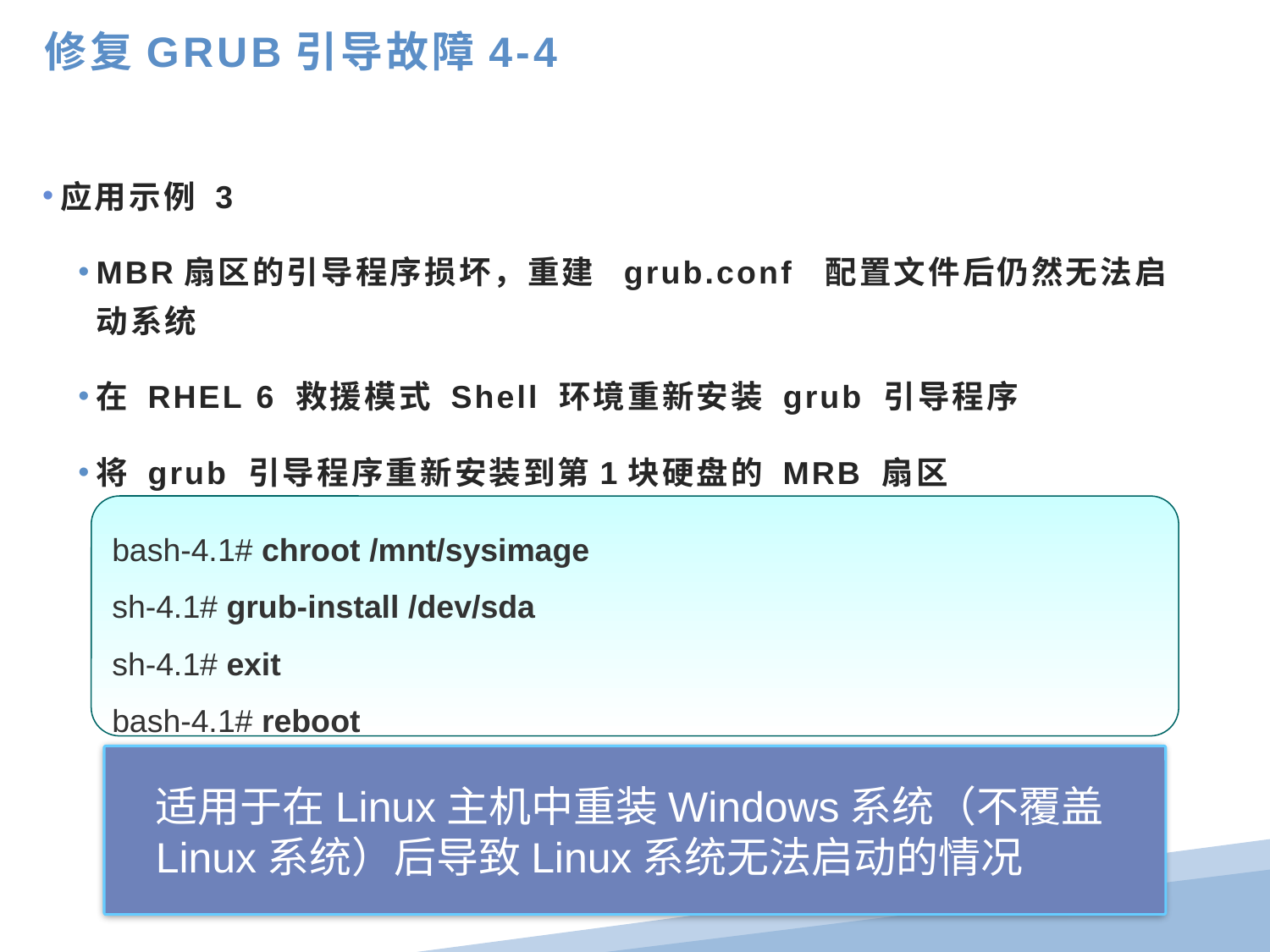

修复GRUB引导故障4-4
应用示例 3
MBR扇区的引导程序损坏，重建  grub.conf  配置文件后仍然无法启动系统
在 RHEL 6 救援模式 Shell 环境重新安装 grub 引导程序
将 grub 引导程序重新安装到第1块硬盘的 MRB 扇区
bash-4.1# chroot /mnt/sysimage
sh-4.1# grub-install /dev/sda
sh-4.1# exit
bash-4.1# reboot
适用于在Linux主机中重装Windows系统（不覆盖Linux系统）后导致Linux系统无法启动的情况